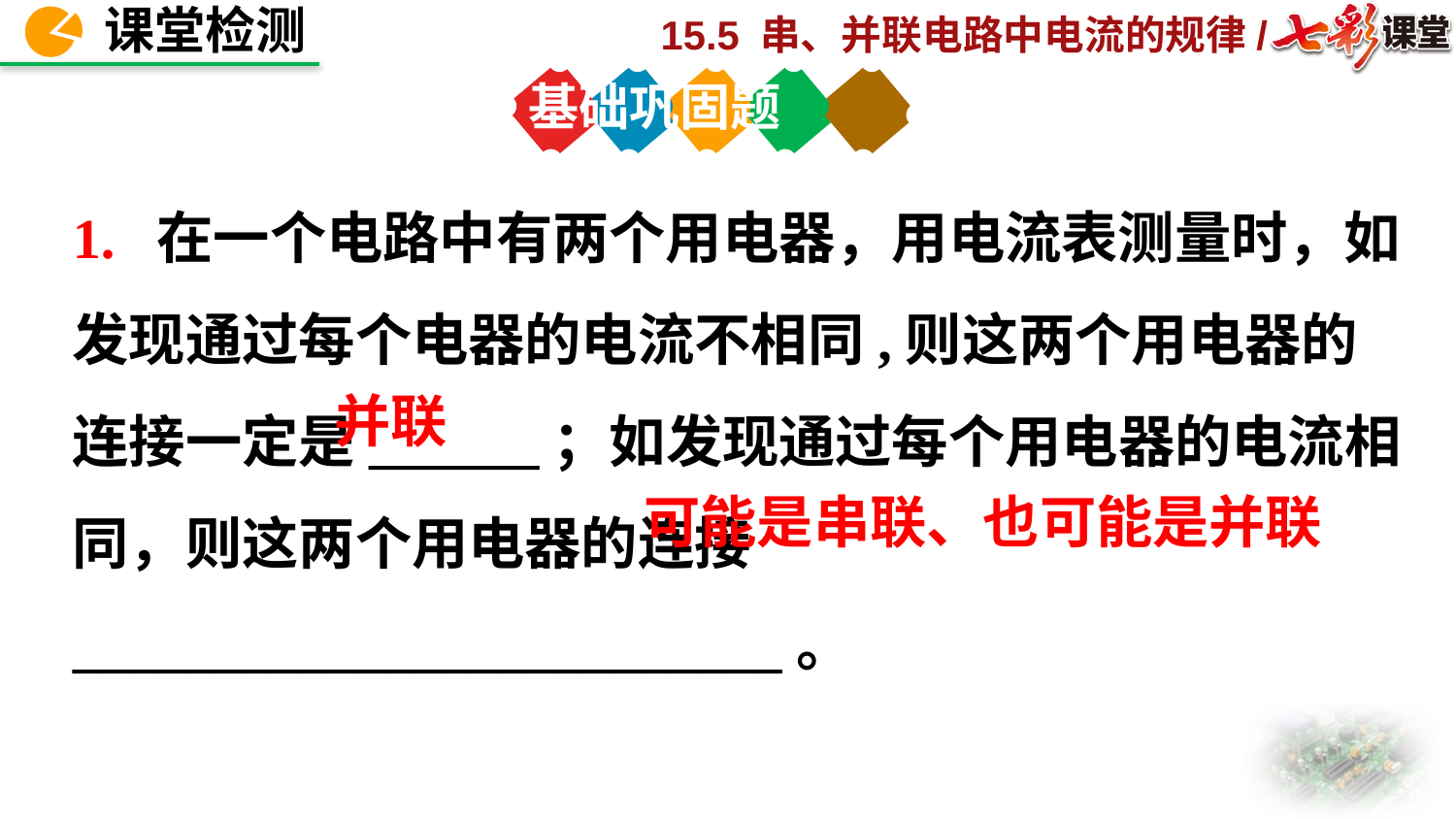

基础巩固题

1.  在一个电路中有两个用电器，用电流表测量时，如发现通过每个电器的电流不相同,则这两个用电器的连接一定是______；如发现通过每个用电器的电流相同，则这两个用电器的连接_________________________。
并联
可能是串联、也可能是并联